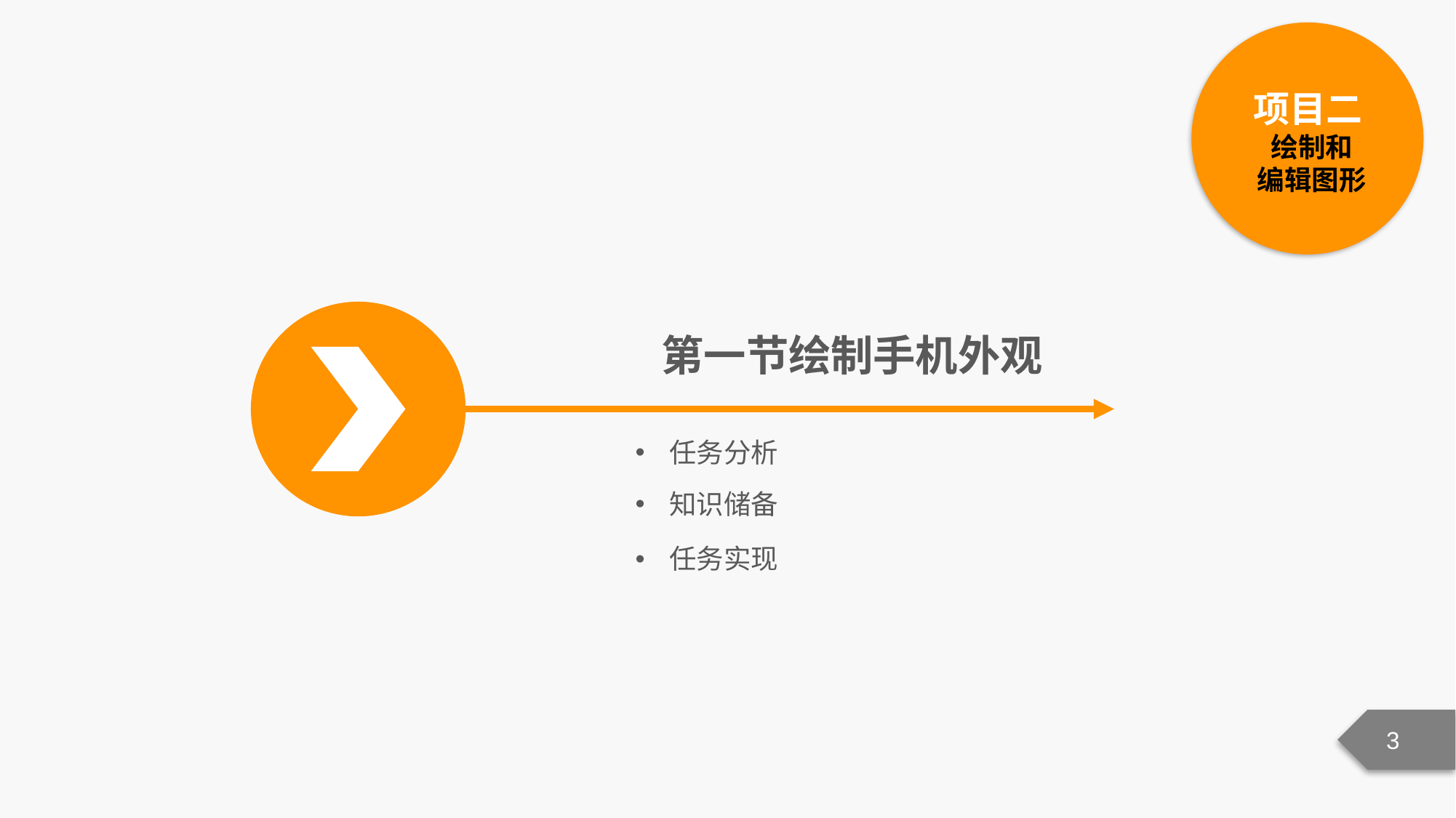

项目二
绘制和
编辑图形

第一节绘制手机外观

任务分析
知识储备
任务实现